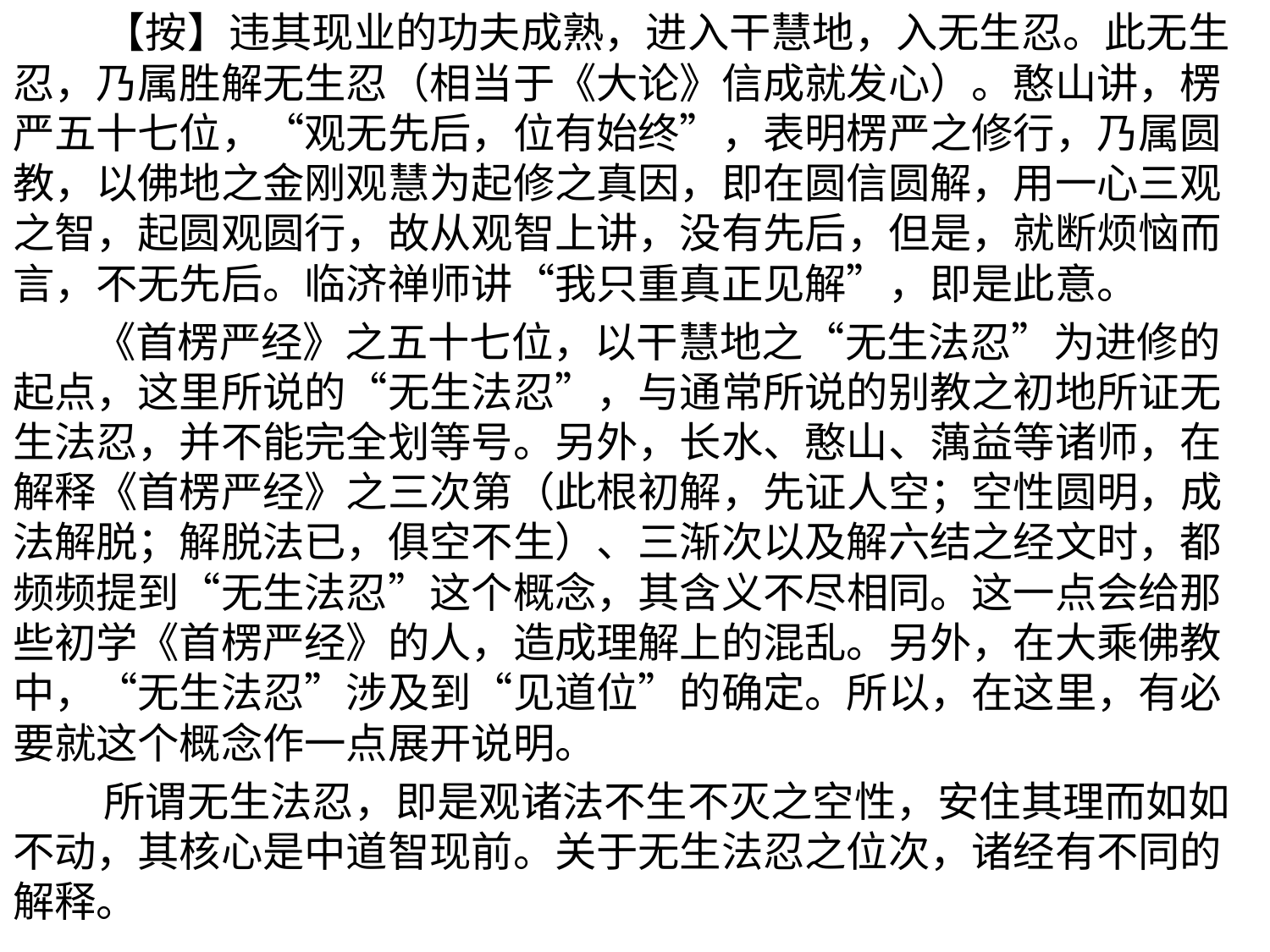

【按】违其现业的功夫成熟，进入干慧地，入无生忍。此无生忍，乃属胜解无生忍（相当于《大论》信成就发心）。憨山讲，楞严五十七位，“观无先后，位有始终”，表明楞严之修行，乃属圆教，以佛地之金刚观慧为起修之真因，即在圆信圆解，用一心三观之智，起圆观圆行，故从观智上讲，没有先后，但是，就断烦恼而言，不无先后。临济禅师讲“我只重真正见解”，即是此意。
        《首楞严经》之五十七位，以干慧地之“无生法忍”为进修的起点，这里所说的“无生法忍”，与通常所说的别教之初地所证无生法忍，并不能完全划等号。另外，长水、憨山、蕅益等诸师，在解释《首楞严经》之三次第（此根初解，先证人空；空性圆明，成法解脱；解脱法已，俱空不生）、三渐次以及解六结之经文时，都频频提到“无生法忍”这个概念，其含义不尽相同。这一点会给那些初学《首楞严经》的人，造成理解上的混乱。另外，在大乘佛教中，“无生法忍”涉及到“见道位”的确定。所以，在这里，有必要就这个概念作一点展开说明。
         所谓无生法忍，即是观诸法不生不灭之空性，安住其理而如如不动，其核心是中道智现前。关于无生法忍之位次，诸经有不同的解释。